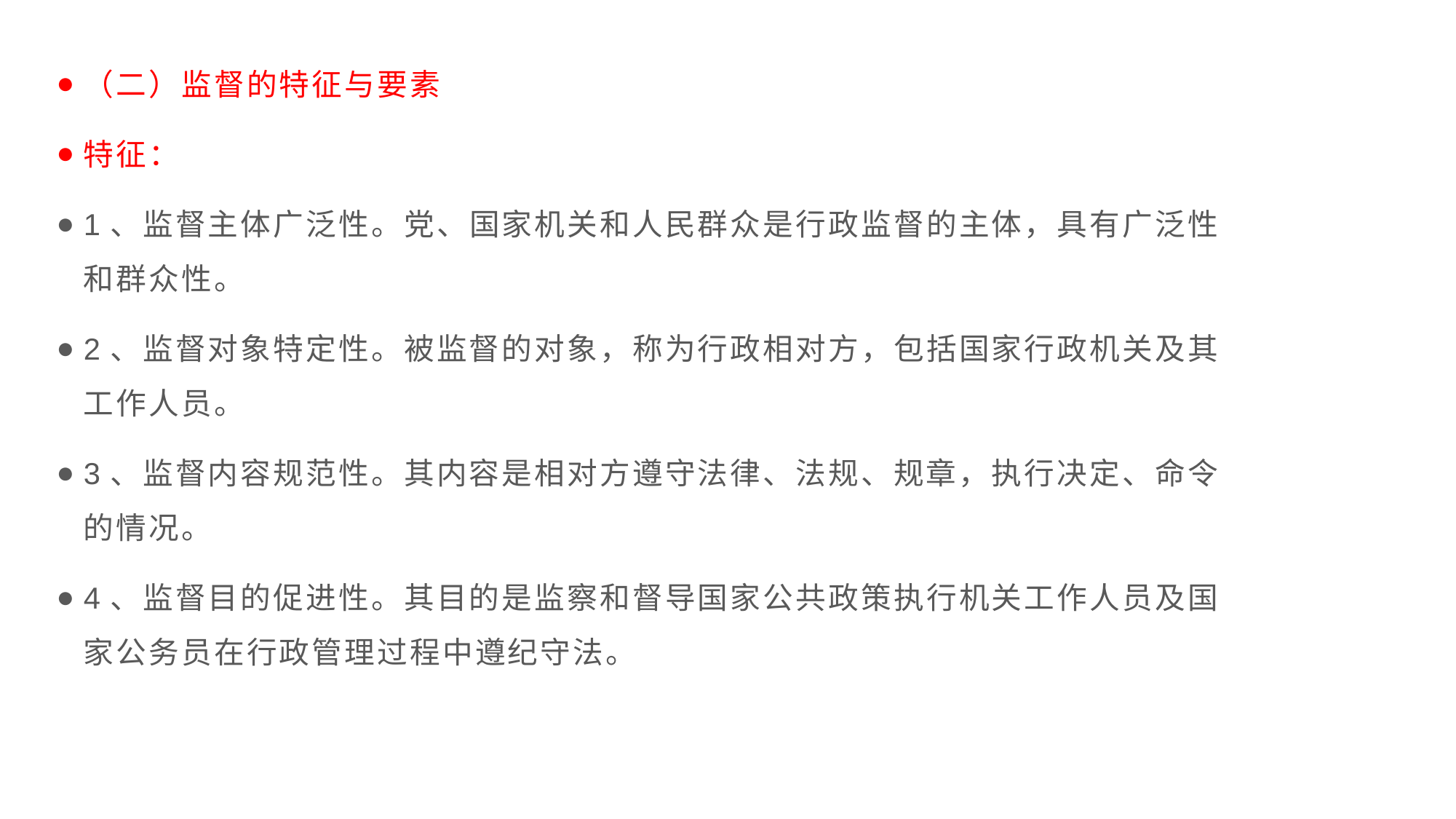

（二）监督的特征与要素
特征：
1、监督主体广泛性。党、国家机关和人民群众是行政监督的主体，具有广泛性和群众性。
2、监督对象特定性。被监督的对象，称为行政相对方，包括国家行政机关及其工作人员。
3、监督内容规范性。其内容是相对方遵守法律、法规、规章，执行决定、命令的情况。
4、监督目的促进性。其目的是监察和督导国家公共政策执行机关工作人员及国家公务员在行政管理过程中遵纪守法。
7